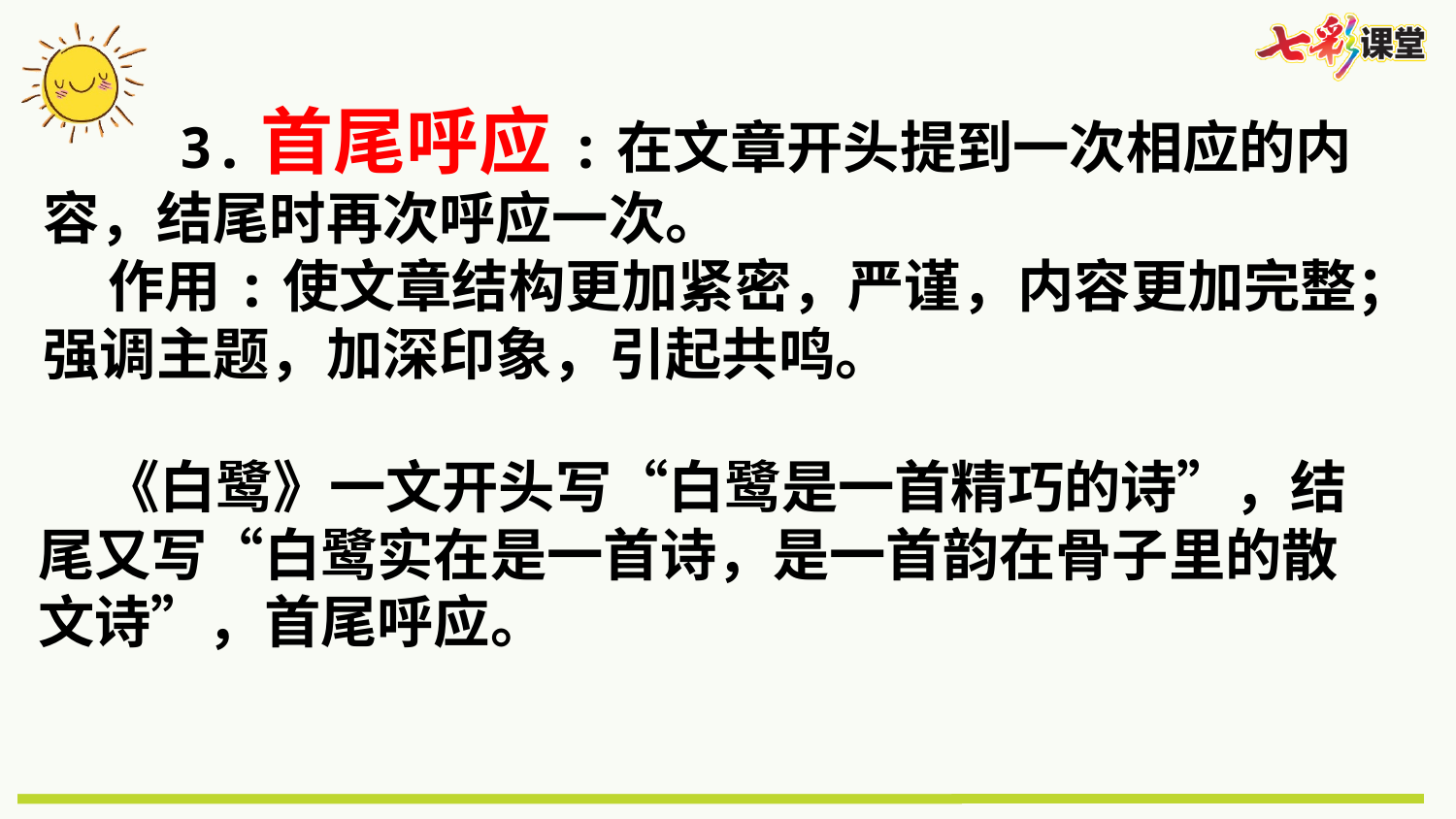

3.首尾呼应:在文章开头提到一次相应的内容，结尾时再次呼应一次。
    作用:使文章结构更加紧密，严谨，内容更加完整；强调主题，加深印象，引起共鸣。
    《白鹭》一文开头写“白鹭是一首精巧的诗”，结尾又写“白鹭实在是一首诗，是一首韵在骨子里的散文诗”，首尾呼应。